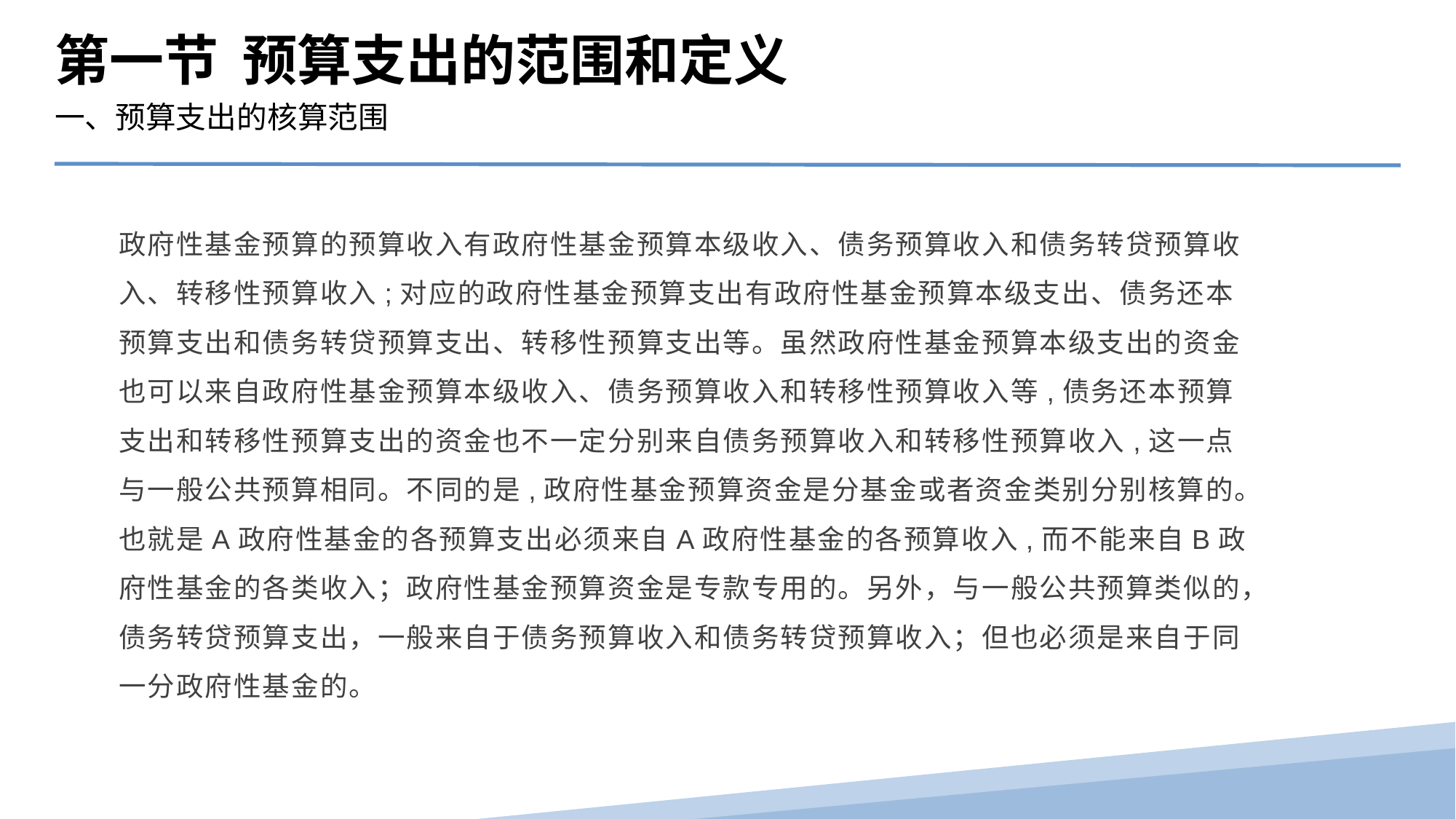

第一节  预算支出的范围和定义
一、预算支出的核算范围
政府性基金预算的预算收入有政府性基金预算本级收入、债务预算收入和债务转贷预算收入、转移性预算收入;对应的政府性基金预算支出有政府性基金预算本级支出、债务还本预算支出和债务转贷预算支出、转移性预算支出等。虽然政府性基金预算本级支出的资金也可以来自政府性基金预算本级收入、债务预算收入和转移性预算收入等,债务还本预算支出和转移性预算支出的资金也不一定分别来自债务预算收入和转移性预算收入,这一点与一般公共预算相同。不同的是,政府性基金预算资金是分基金或者资金类别分别核算的。也就是A政府性基金的各预算支出必须来自A政府性基金的各预算收入,而不能来自B政府性基金的各类收入；政府性基金预算资金是专款专用的。另外，与一般公共预算类似的，债务转贷预算支出，一般来自于债务预算收入和债务转贷预算收入；但也必须是来自于同一分政府性基金的。